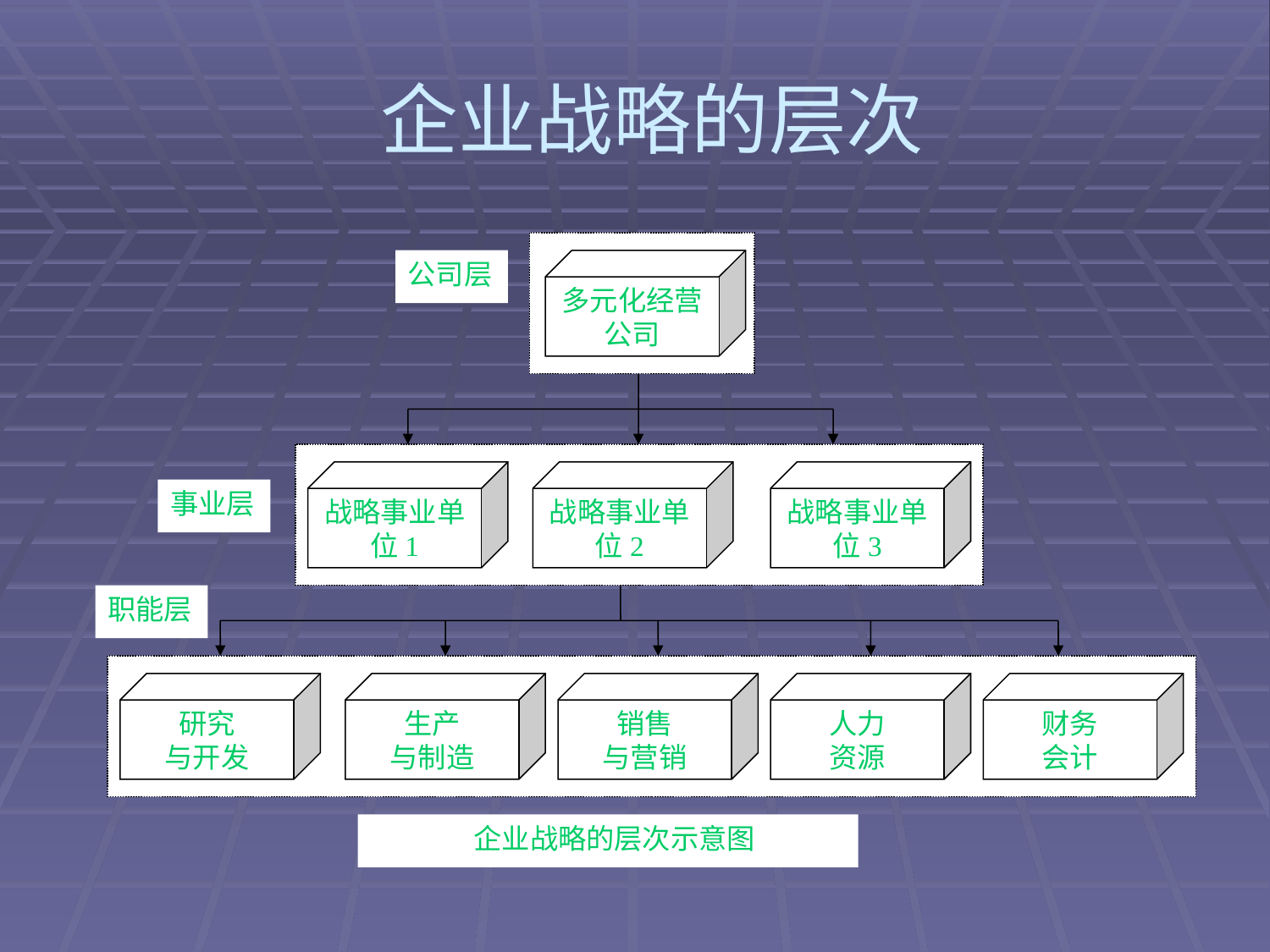

# 企业战略的层次

多元化经营公司
公司层

战略事业单位1
战略事业单位2
战略事业单位3
事业层
职能层

研究
与开发
生产
与制造
销售
与营销
人力
资源
财务
会计
 企业战略的层次示意图